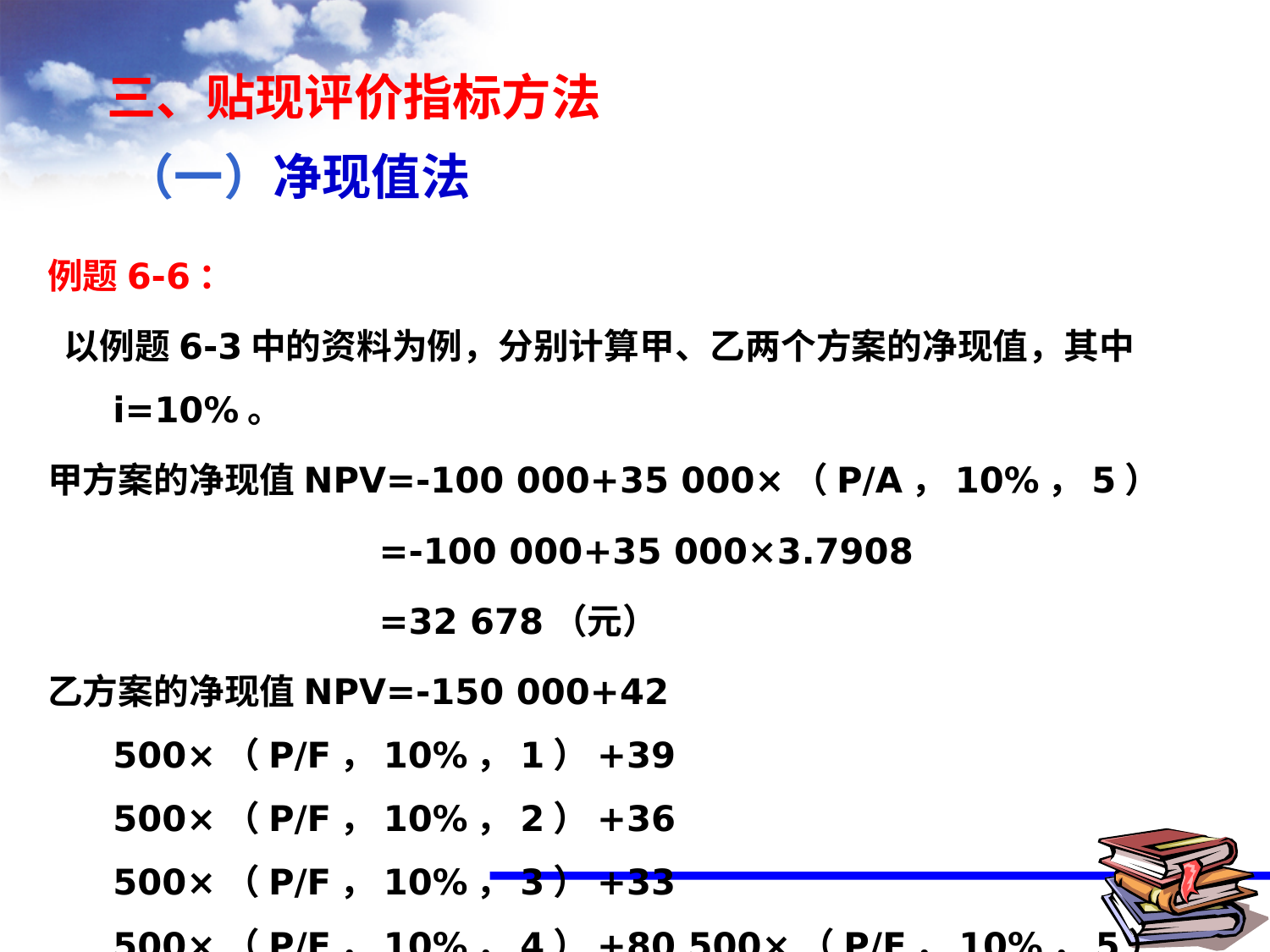

三、贴现评价指标方法
（一）净现值法
例题6-6：
 以例题6-3中的资料为例，分别计算甲、乙两个方案的净现值，其中i=10%。
甲方案的净现值NPV=-100 000+35 000×（P/A，10%，5）
                           =-100 000+35 000×3.7908
                           =32 678（元）
乙方案的净现值NPV=-150 000+42 500×（P/F，10%，1）+39 500×（P/F，10%，2）+36 500×（P/F，10%，3）+33 500×（P/F，10%，4）+80 500×（P/F，10%，5）